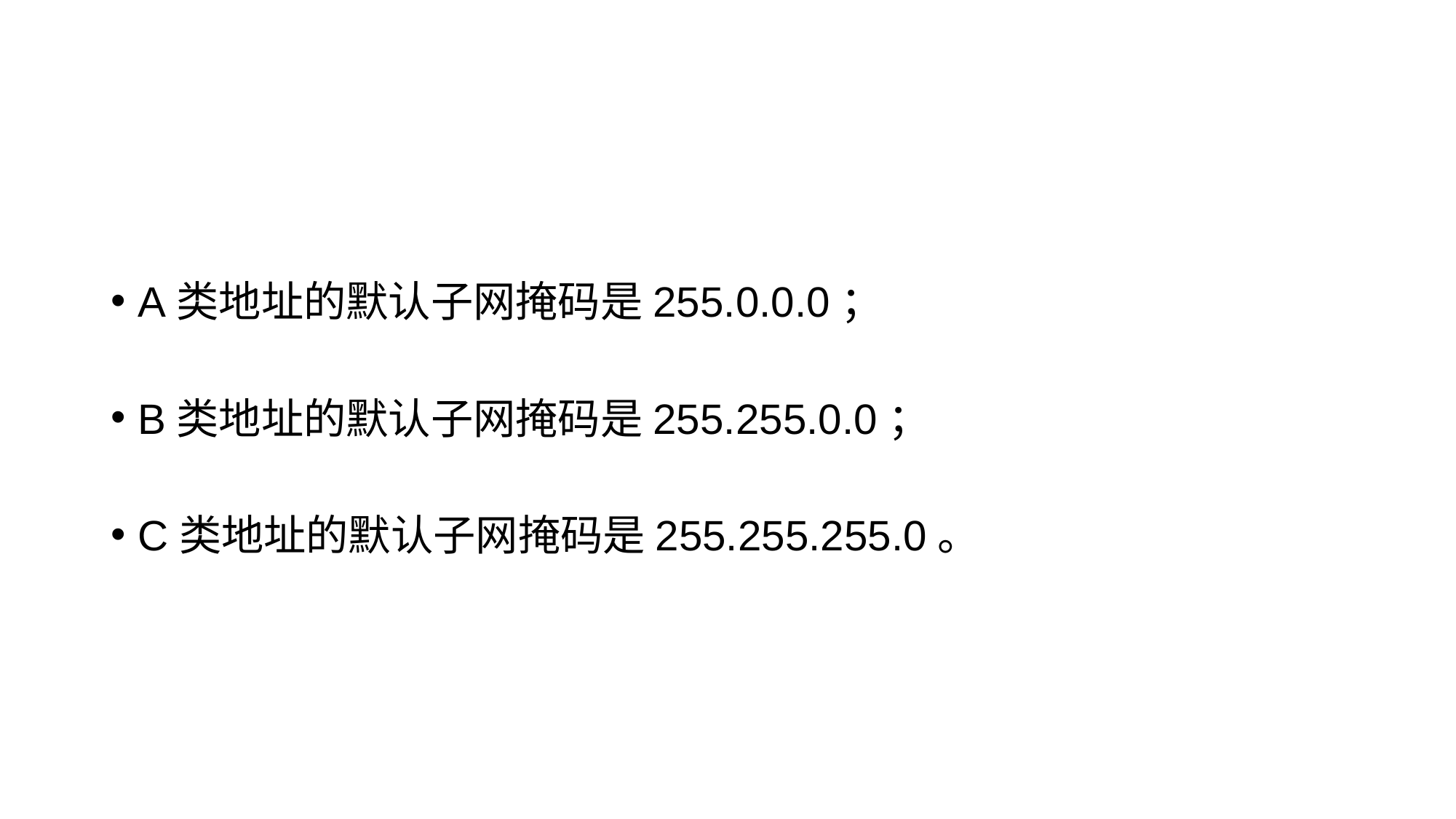

A类地址的默认子网掩码是255.0.0.0；
B类地址的默认子网掩码是255.255.0.0；
C类地址的默认子网掩码是255.255.255.0。